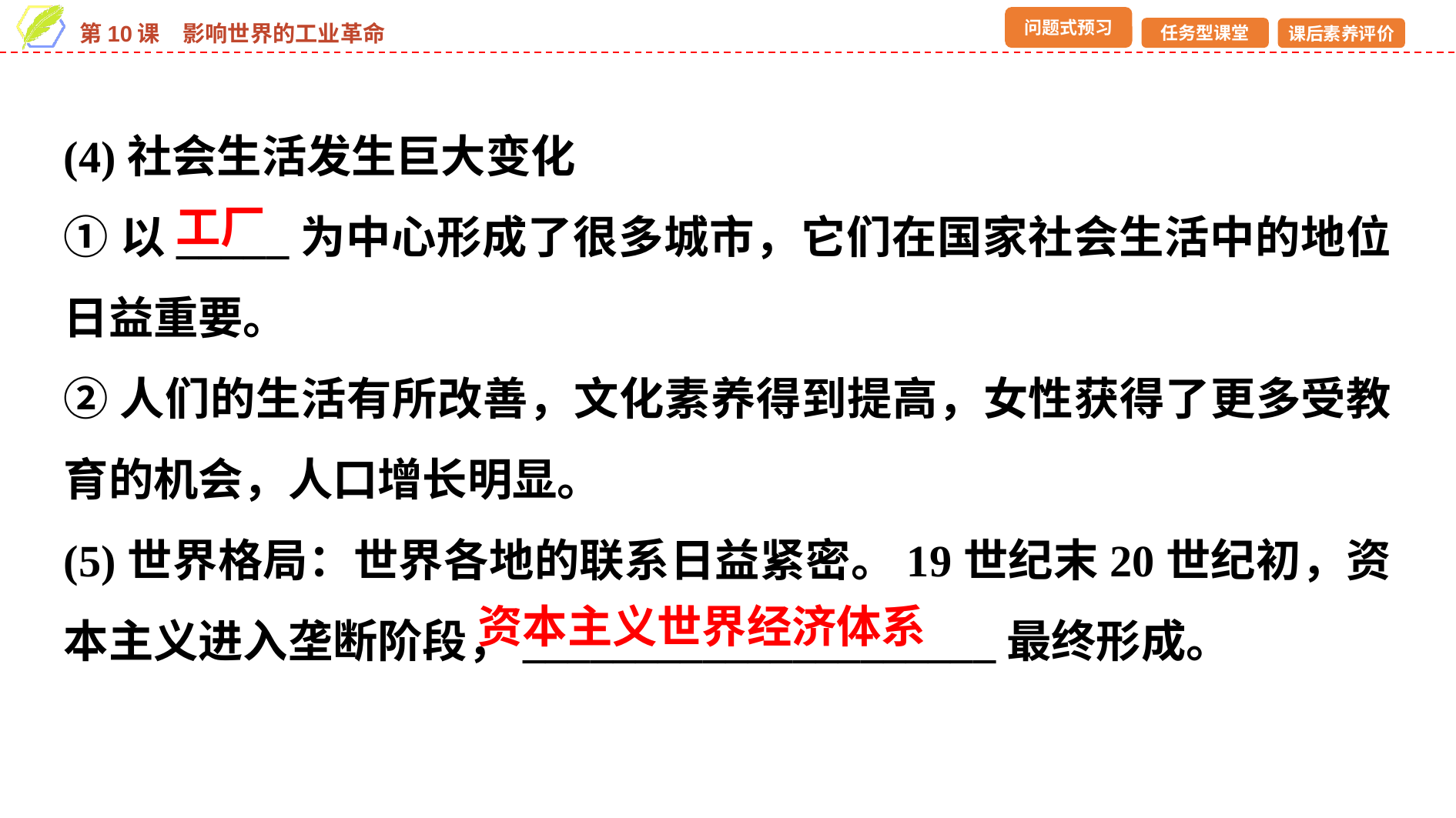

(4)社会生活发生巨大变化
①以_____为中心形成了很多城市，它们在国家社会生活中的地位日益重要。
②人们的生活有所改善，文化素养得到提高，女性获得了更多受教育的机会，人口增长明显。
(5)世界格局：世界各地的联系日益紧密。19世纪末20世纪初，资本主义进入垄断阶段，_____________________最终形成。
工厂
资本主义世界经济体系